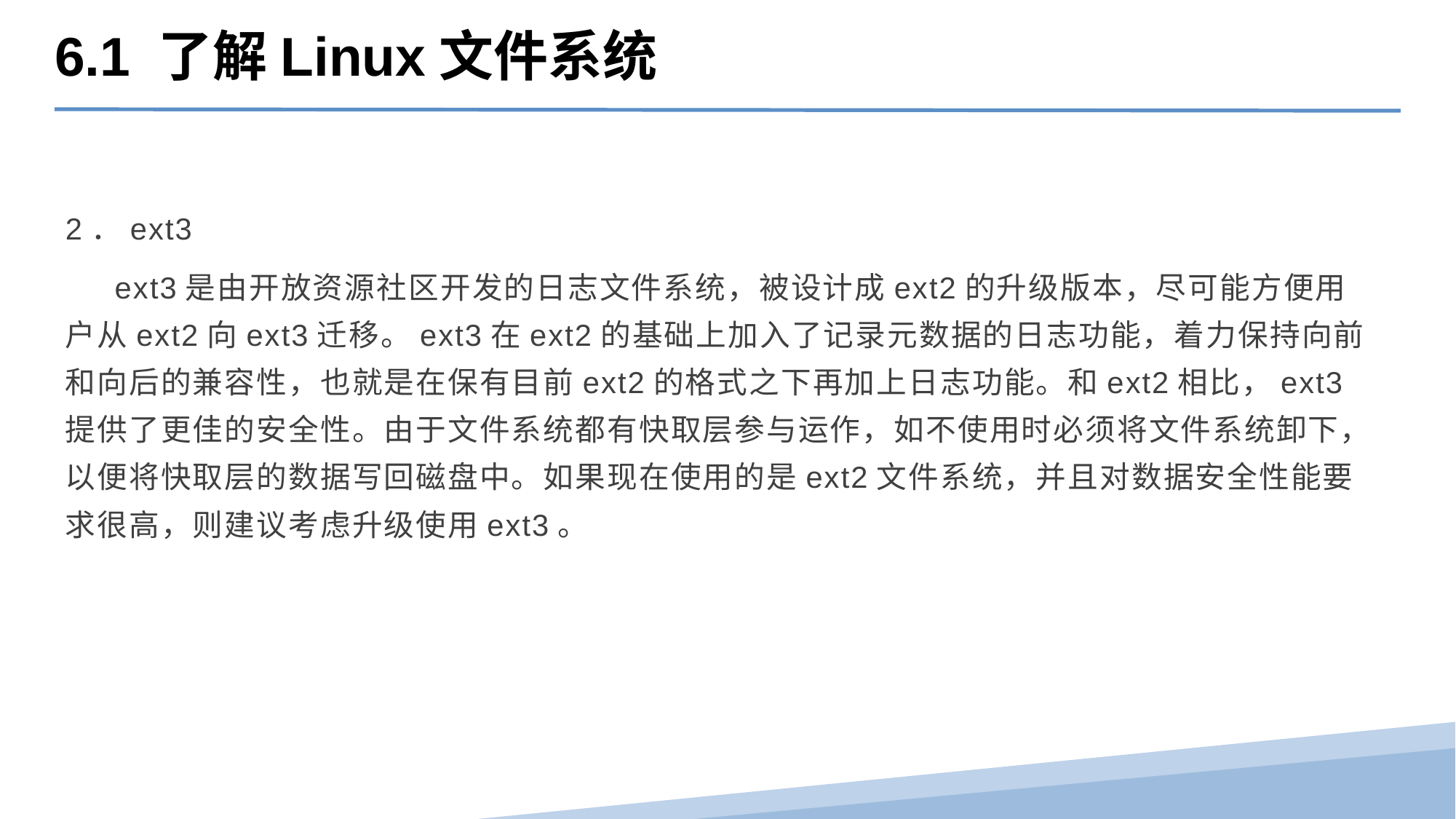

6.1 了解Linux文件系统
2．ext3
     ext3是由开放资源社区开发的日志文件系统，被设计成ext2的升级版本，尽可能方便用户从ext2向ext3迁移。ext3在ext2的基础上加入了记录元数据的日志功能，着力保持向前和向后的兼容性，也就是在保有目前ext2的格式之下再加上日志功能。和ext2相比，ext3提供了更佳的安全性。由于文件系统都有快取层参与运作，如不使用时必须将文件系统卸下，以便将快取层的数据写回磁盘中。如果现在使用的是ext2文件系统，并且对数据安全性能要求很高，则建议考虑升级使用ext3。